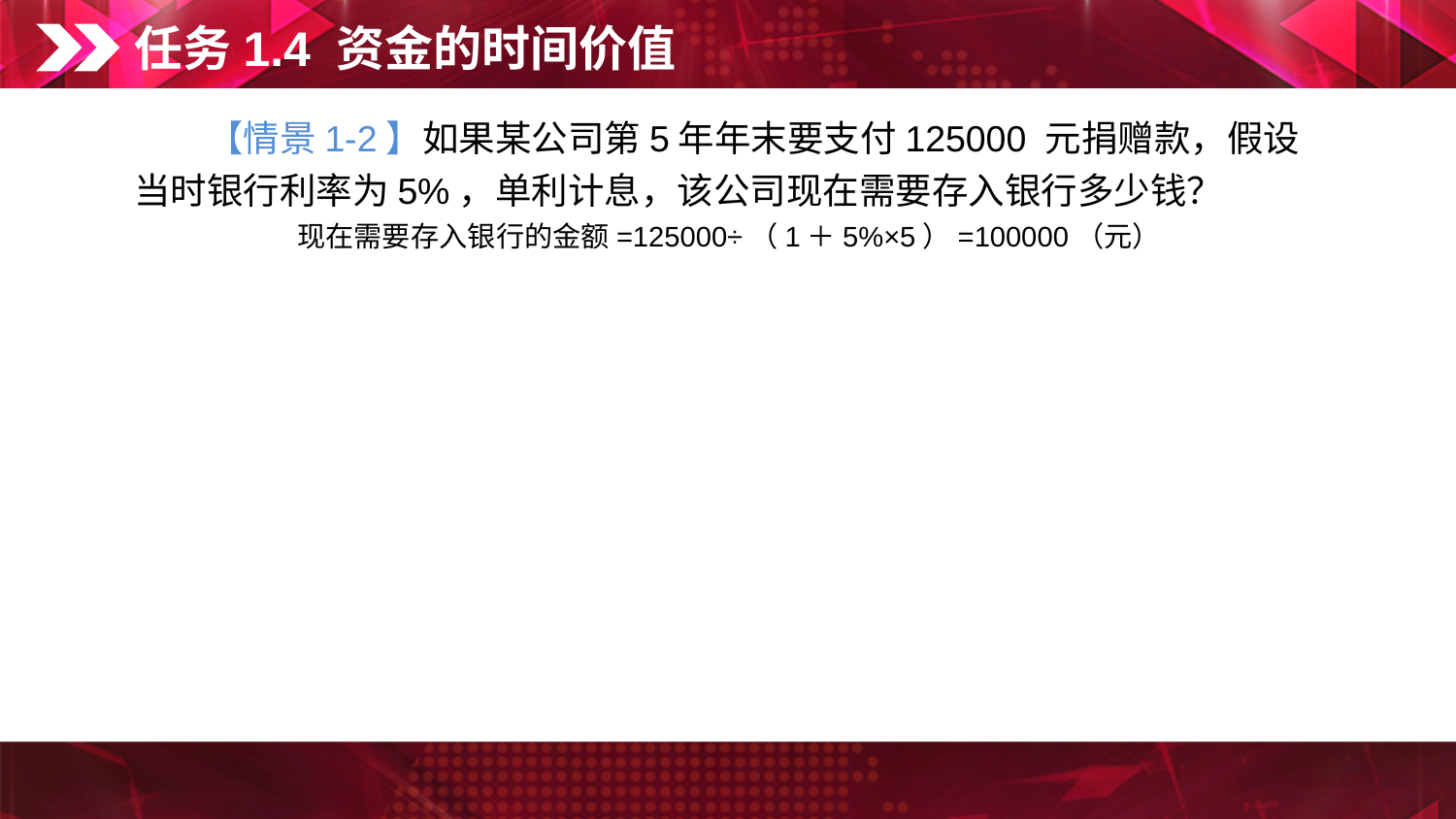

任务1.4 资金的时间价值

　　【情景1-2】如果某公司第5年年末要支付125000 元捐赠款，假设当时银行利率为5%，单利计息，该公司现在需要存入银行多少钱？
现在需要存入银行的金额=125000÷（1＋5%×5）=100000（元）